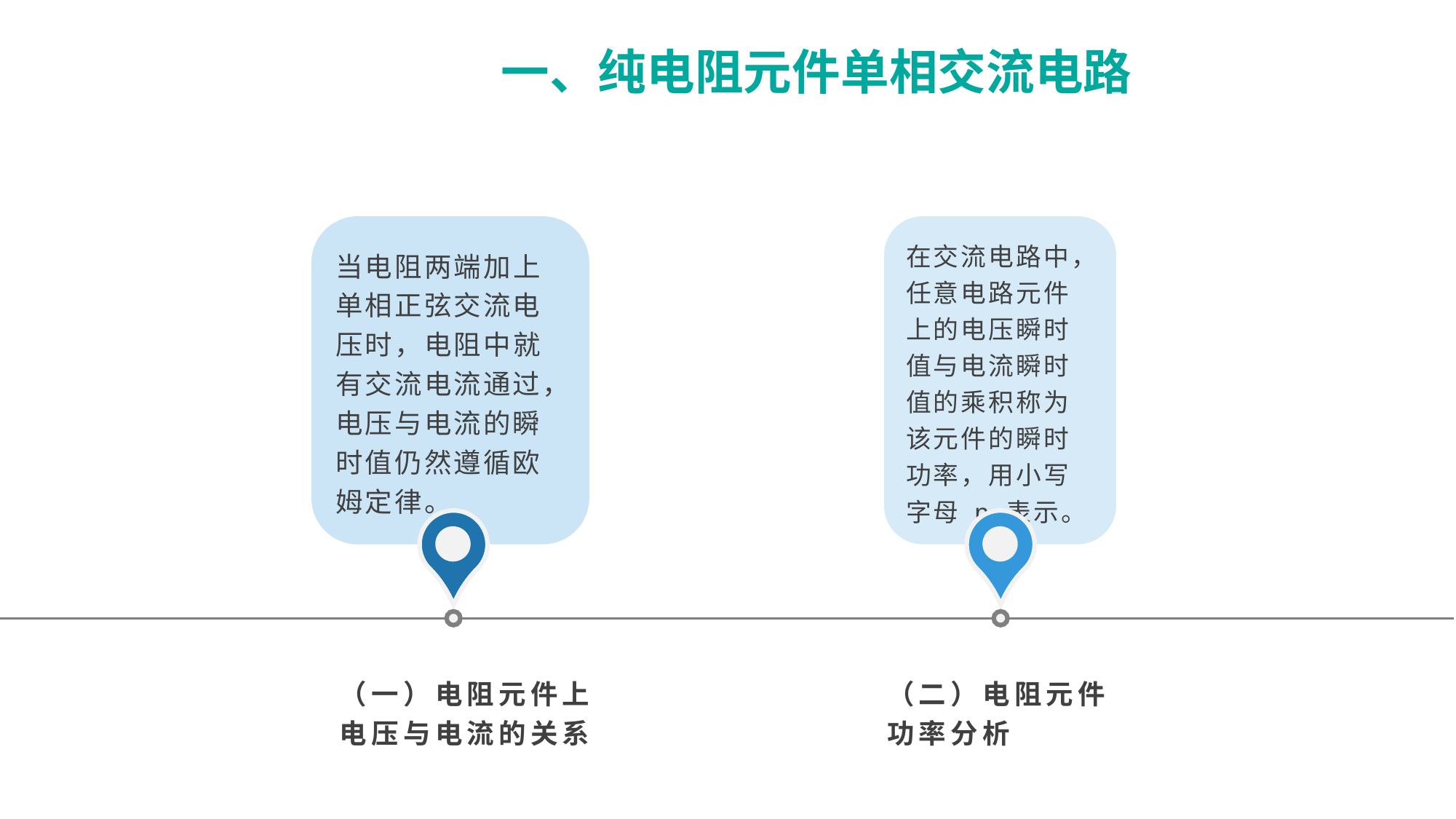

一、纯电阻元件单相交流电路
在交流电路中，任意电路元件上的电压瞬时值与电流瞬时值的乘积称为该元件的瞬时功率，用小写字母 p 表示。
当电阻两端加上单相正弦交流电压时，电阻中就有交流电流通过，电压与电流的瞬时值仍然遵循欧姆定律。

（一）电阻元件上电压与电流的关系
（二）电阻元件功率分析